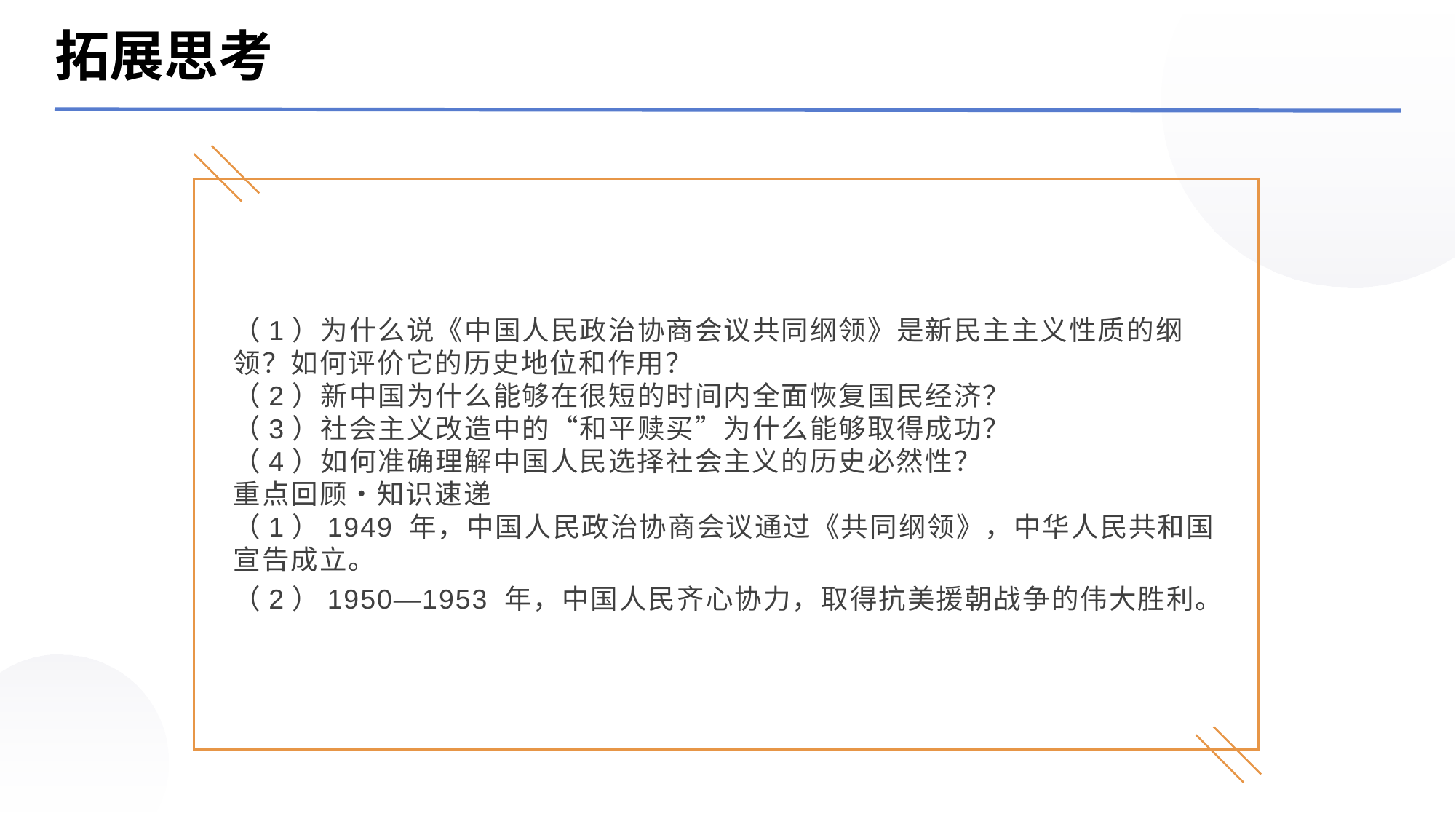

拓展思考

（1）为什么说《中国人民政治协商会议共同纲领》是新民主主义性质的纲领？如何评价它的历史地位和作用？
（2）新中国为什么能够在很短的时间内全面恢复国民经济？
（3）社会主义改造中的“和平赎买”为什么能够取得成功？
（4）如何准确理解中国人民选择社会主义的历史必然性？
重点回顾‧知识速递
（1）1949 年，中国人民政治协商会议通过《共同纲领》，中华人民共和国宣告成立。
（2）1950—1953 年，中国人民齐心协力，取得抗美援朝战争的伟大胜利。